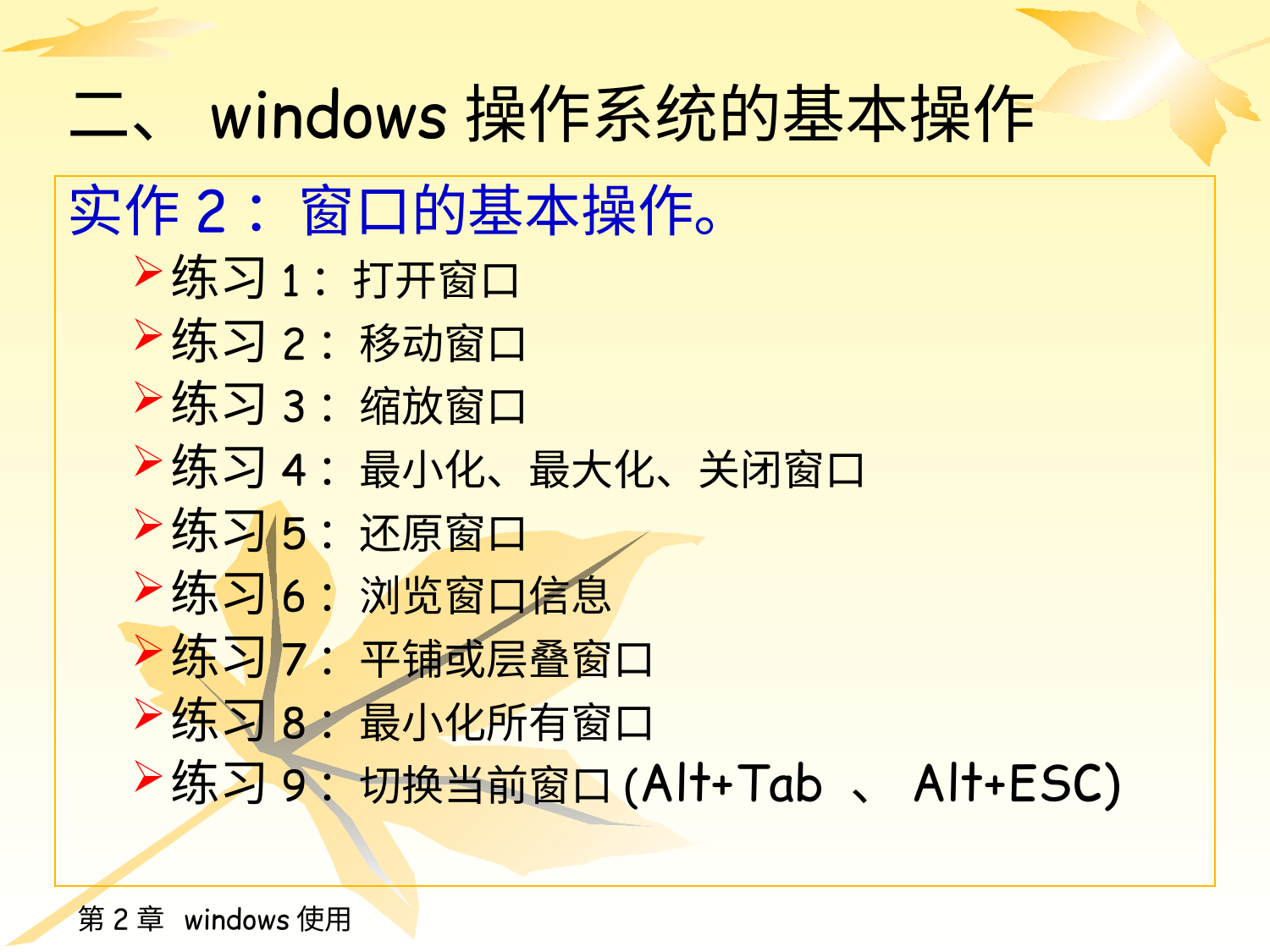

# 二、windows操作系统的基本操作
实作2：窗口的基本操作。
练习1：打开窗口
练习2：移动窗口
练习3：缩放窗口
练习4：最小化、最大化、关闭窗口
练习5：还原窗口
练习6：浏览窗口信息
练习7：平铺或层叠窗口
练习8：最小化所有窗口
练习9：切换当前窗口(Alt+Tab 、Alt+ESC)